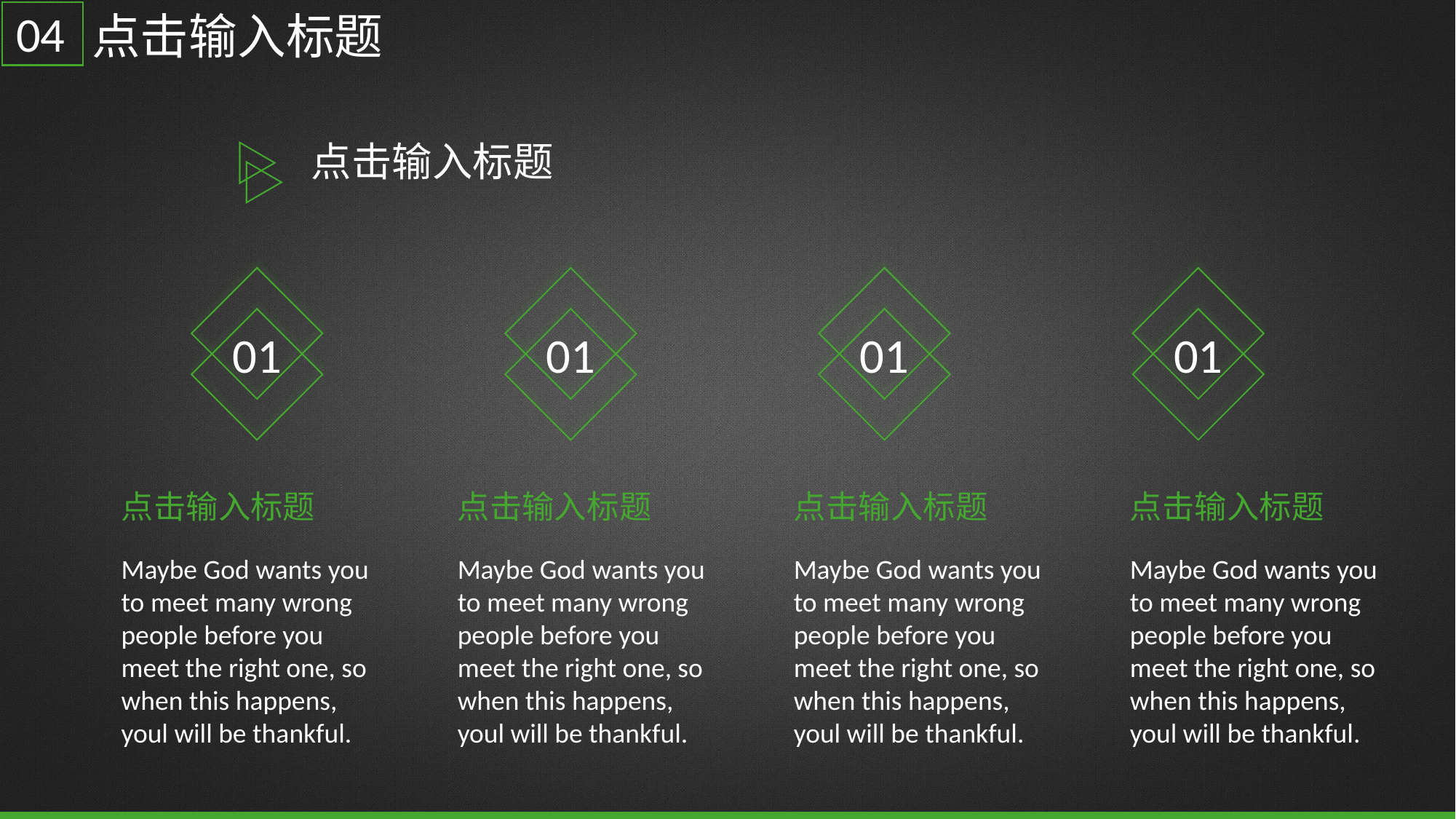

04
点击输入标题

点击输入标题

01
01
01
01
点击输入标题
Maybe God wants you to meet many wrong people before you meet the right one, so when this happens, youl will be thankful.
点击输入标题
Maybe God wants you to meet many wrong people before you meet the right one, so when this happens, youl will be thankful.
点击输入标题
Maybe God wants you to meet many wrong people before you meet the right one, so when this happens, youl will be thankful.
点击输入标题
Maybe God wants you to meet many wrong people before you meet the right one, so when this happens, youl will be thankful.